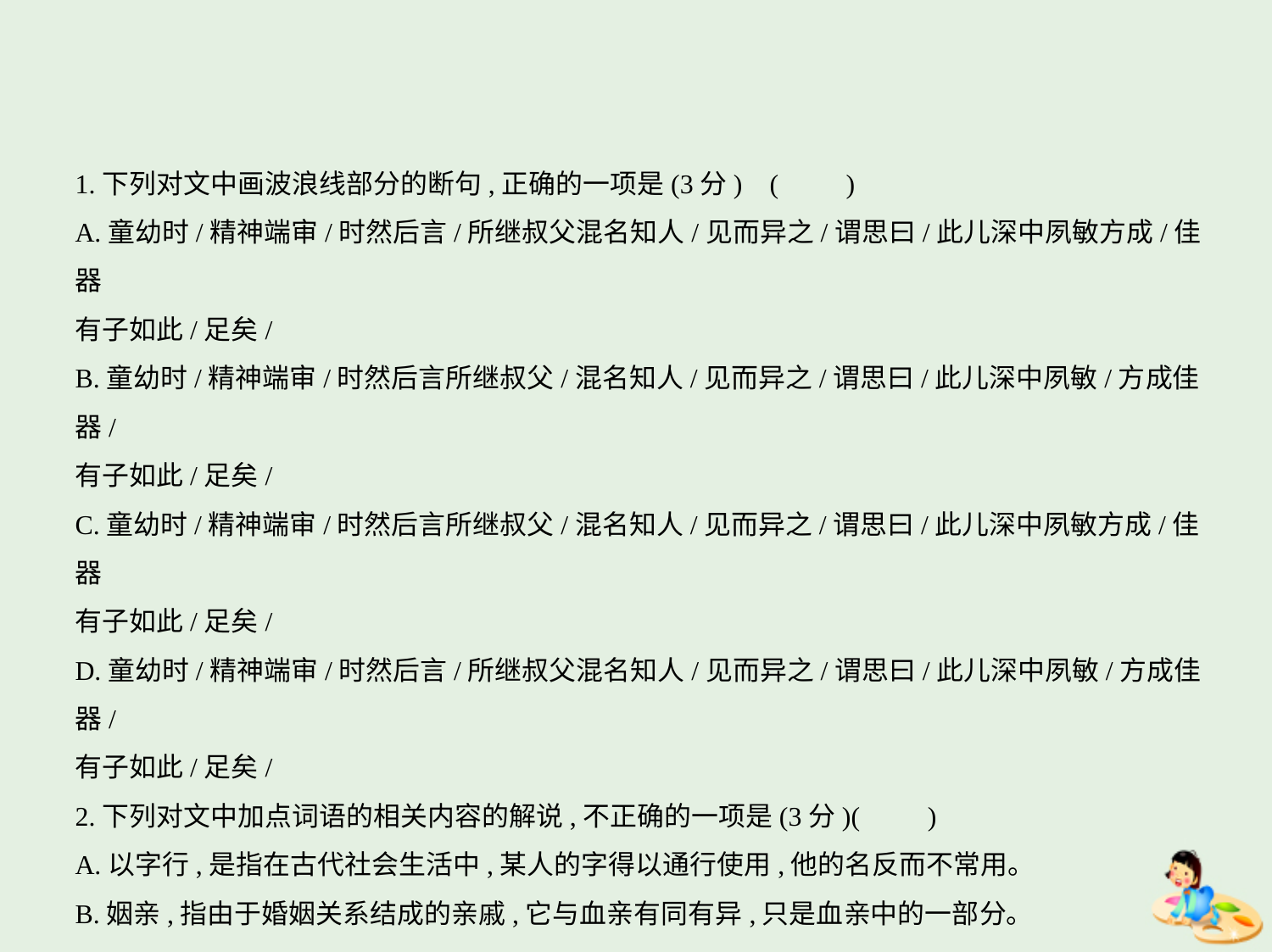

1.下列对文中画波浪线部分的断句,正确的一项是(3分) (　　)
A.童幼时/精神端审/时然后言/所继叔父混名知人/见而异之/谓思曰/此儿深中夙敏方成/佳器
有子如此/足矣/
B.童幼时/精神端审/时然后言所继叔父/混名知人/见而异之/谓思曰/此儿深中夙敏/方成佳器/
有子如此/足矣/
C.童幼时/精神端审/时然后言所继叔父/混名知人/见而异之/谓思曰/此儿深中夙敏方成/佳器
有子如此/足矣/
D.童幼时/精神端审/时然后言/所继叔父混名知人/见而异之/谓思曰/此儿深中夙敏/方成佳器/
有子如此/足矣/
2.下列对文中加点词语的相关内容的解说,不正确的一项是(3分)(　　)
A.以字行,是指在古代社会生活中,某人的字得以通行使用,他的名反而不常用。
B.姻亲,指由于婚姻关系结成的亲戚,它与血亲有同有异,只是血亲中的一部分。